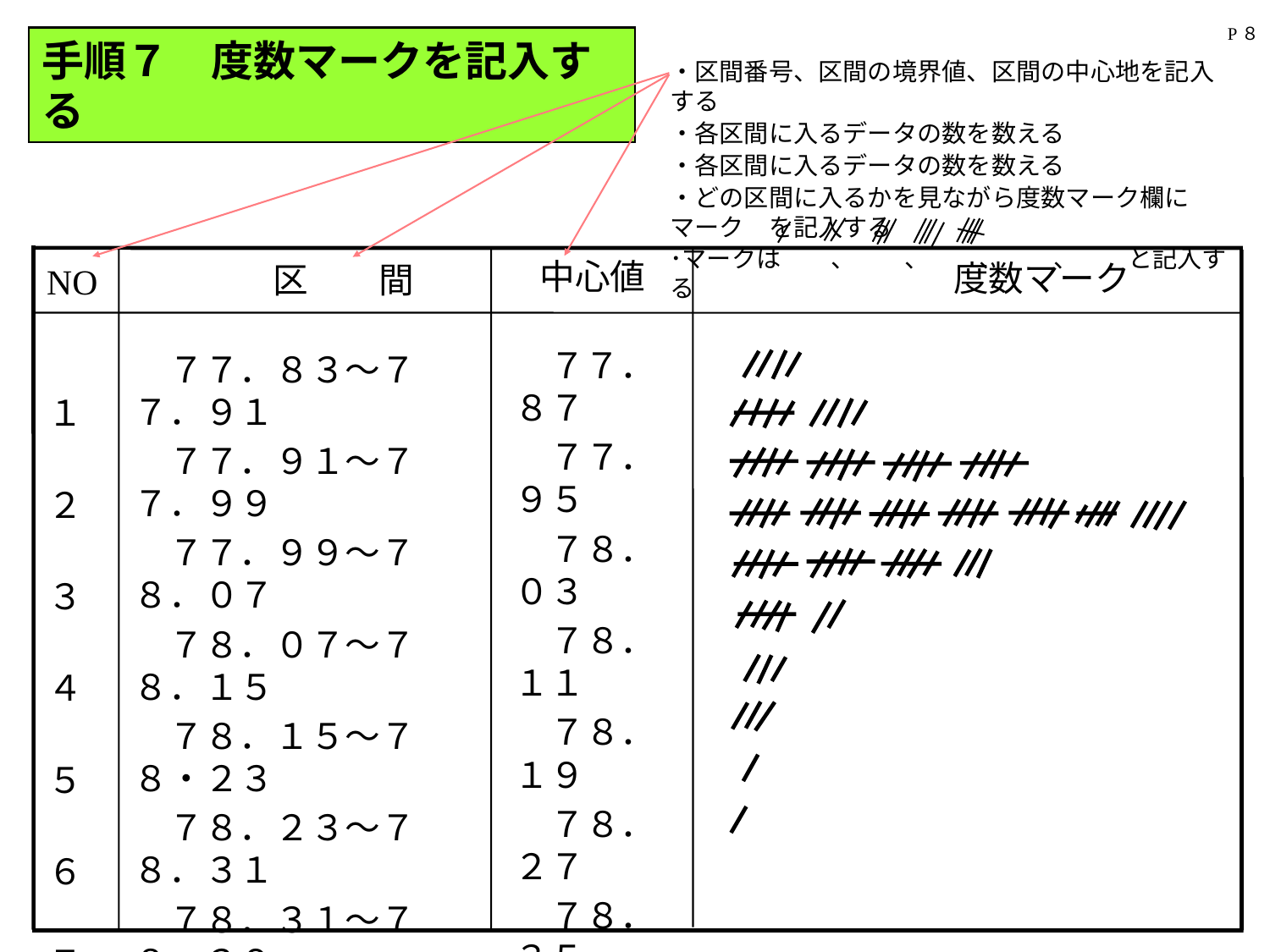

P８
手順７　度数マークを記入する
・区間番号、区間の境界値、区間の中心地を記入する
・各区間に入るデータの数を数える
・各区間に入るデータの数を数える
・どの区間に入るかを見ながら度数マーク欄にマーク　を記入する
･マークは　　、　　、　　、　　、　　と記入する

　中心値

　　　　　　　度数マーク

　　　　区　　間
NO

　７７．８７
　７７．９５
　７８．０３
　７８．１１
　７８．１９
　７８．２７
　７８．３５
　７８．４３
　７８．５１
　７８．５９
　７７．８３～７７．９１
　７７．９１～７７．９９
　７７．９９～７８．０７
　７８．０７～７８．１５
　７８．１５～７８・２３
　７８．２３～７８．３１
　７８．３１～７８．３９
　７８．３９～７８．４７
　７８．４７～７８．５５
　７８．５５～７８．６３

　１
　２
　３
　４
　５
　６
　７
　８
　９
１０